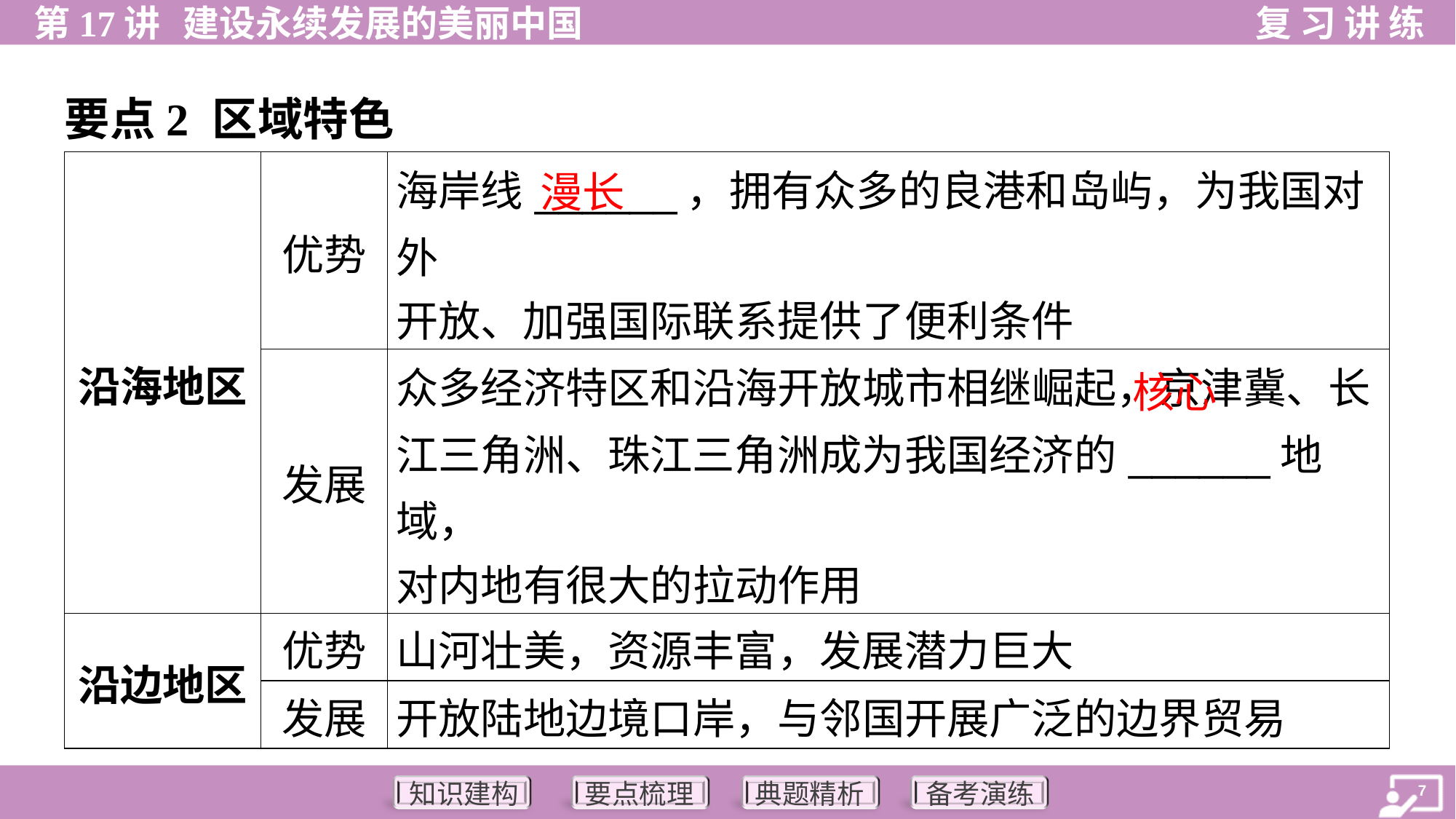

要点2 区域特色
| 沿海地区 | 优势 | 海岸线\_\_\_\_\_\_，拥有众多的良港和岛屿，为我国对外 开放、加强国际联系提供了便利条件 |
| --- | --- | --- |
|  | 发展 | 众多经济特区和沿海开放城市相继崛起，京津冀、长 江三角洲、珠江三角洲成为我国经济的\_\_\_\_\_\_地域， 对内地有很大的拉动作用 |
| 沿边地区 | 优势 | 山河壮美，资源丰富，发展潜力巨大 |
|  | 发展 | 开放陆地边境口岸，与邻国开展广泛的边界贸易 |
漫长
核心